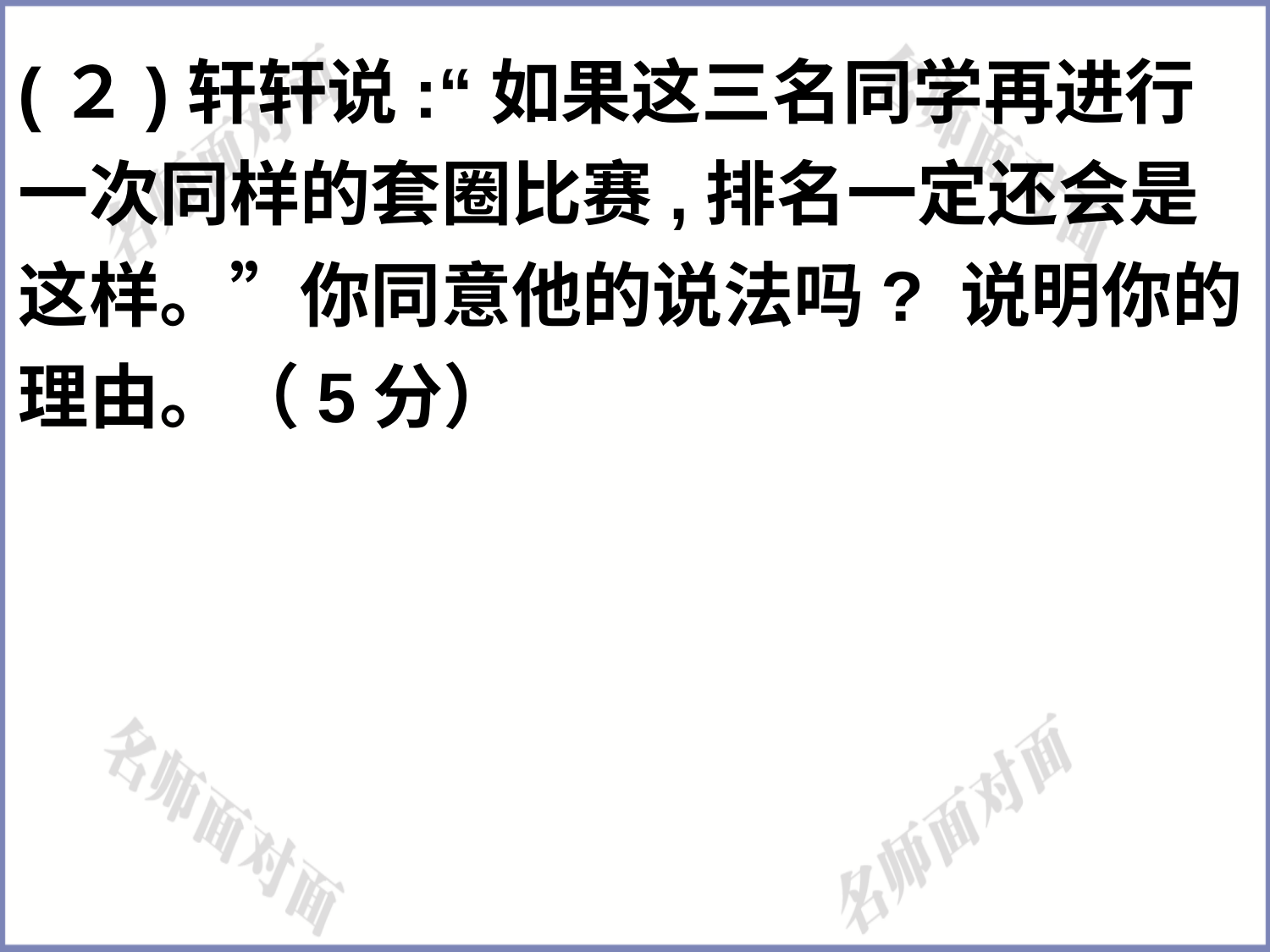

(２)轩轩说:“如果这三名同学再进行一次同样的套圈比赛,排名一定还会是这样。”你同意他的说法吗? 说明你的理由。（5分）